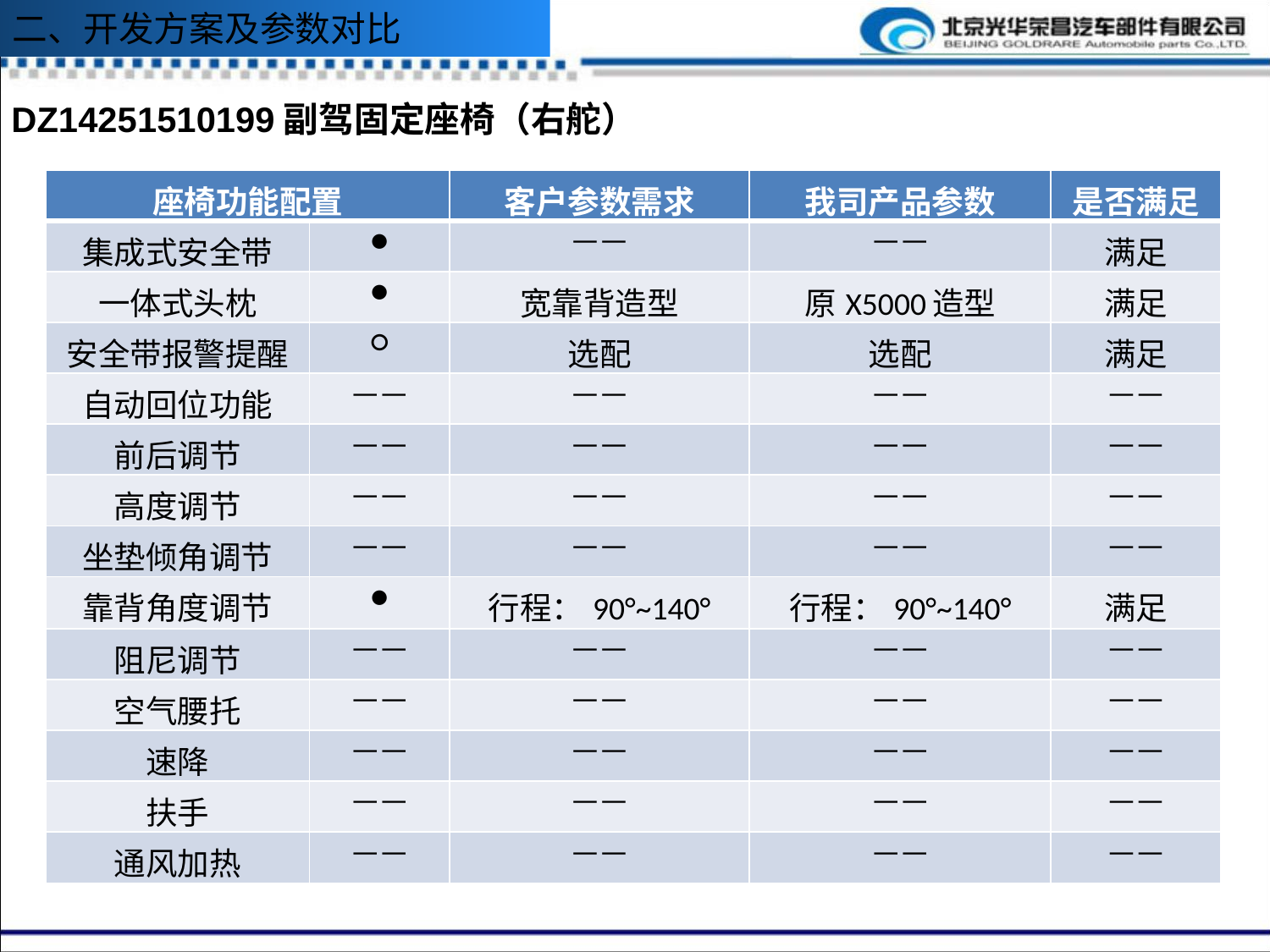

二、开发方案及参数对比
DZ14251510199副驾固定座椅（右舵）
| 座椅功能配置 |  | 客户参数需求 | 我司产品参数 | 是否满足 |
| --- | --- | --- | --- | --- |
| 集成式安全带 | ● | —— | —— | 满足 |
| 一体式头枕 | ● | 宽靠背造型 | 原X5000造型 | 满足 |
| 安全带报警提醒 | ○ | 选配 | 选配 | 满足 |
| 自动回位功能 | —— | —— | —— | —— |
| 前后调节 | —— | —— | —— | —— |
| 高度调节 | —— | —— | —— | —— |
| 坐垫倾角调节 | —— | —— | —— | —— |
| 靠背角度调节 | ● | 行程：90°~140° | 行程：90°~140° | 满足 |
| 阻尼调节 | —— | —— | —— | —— |
| 空气腰托 | —— | —— | —— | —— |
| 速降 | —— | —— | —— | —— |
| 扶手 | —— | —— | —— | —— |
| 通风加热 | —— | —— | —— | —— |
6